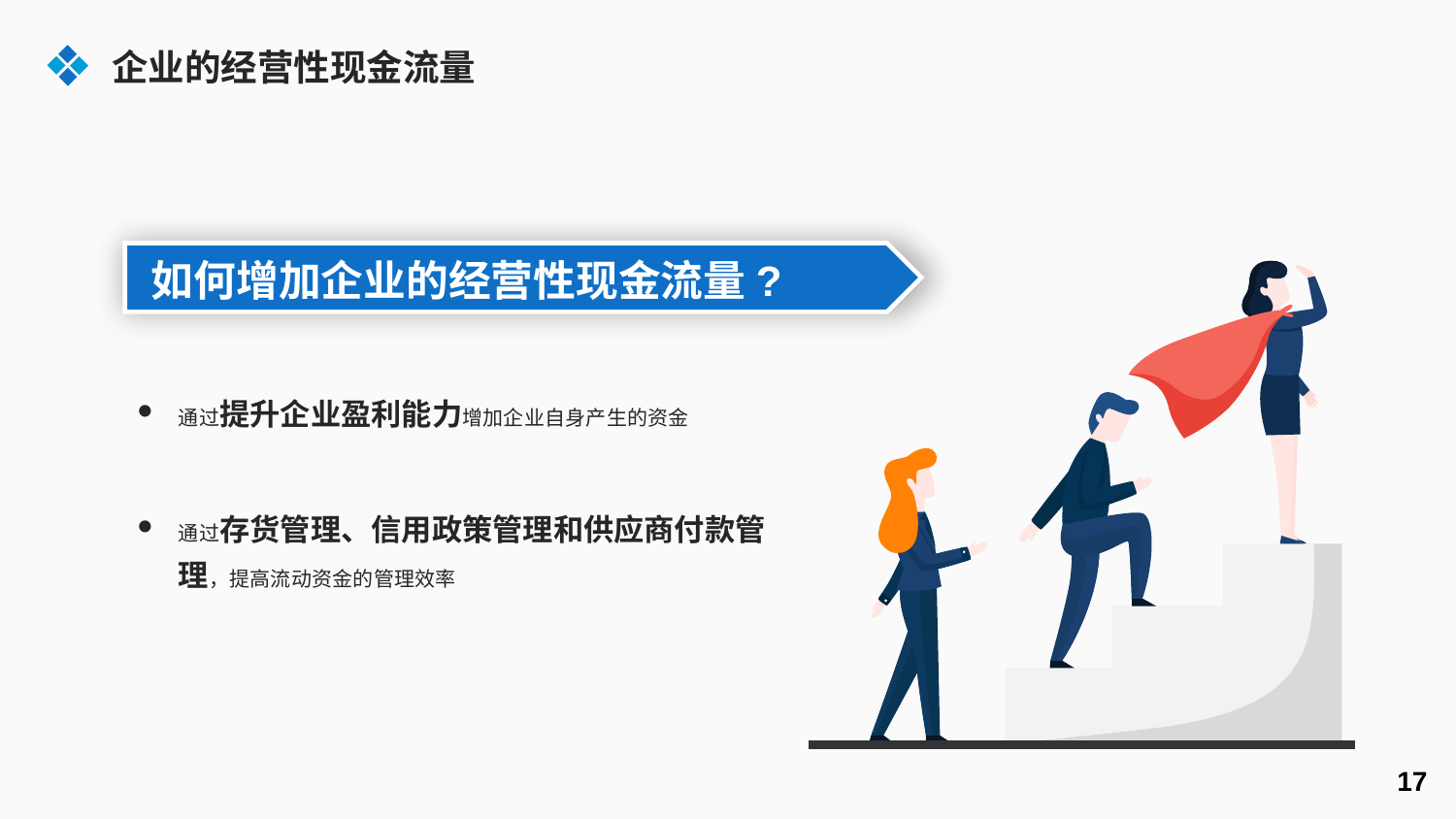

企业的经营性现金流量

如何增加企业的经营性现金流量?

通过提升企业盈利能力增加企业自身产生的资金
通过存货管理、信用政策管理和供应商付款管理，提高流动资金的管理效率
17